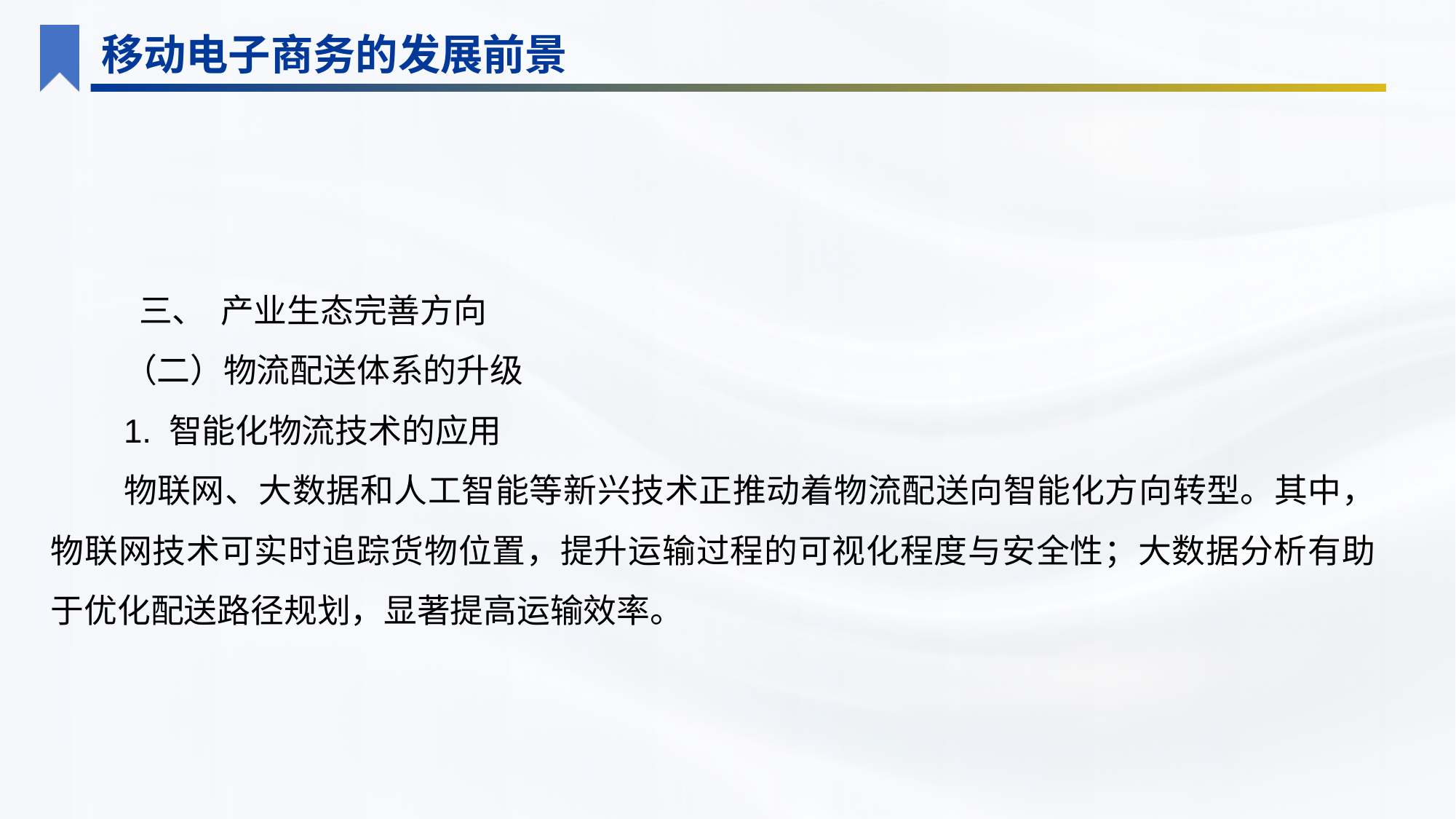

移动电子商务的发展前景
 三、  产业生态完善方向
（二）物流配送体系的升级
1. 智能化物流技术的应用
物联网、大数据和人工智能等新兴技术正推动着物流配送向智能化方向转型。其中，物联网技术可实时追踪货物位置，提升运输过程的可视化程度与安全性；大数据分析有助于优化配送路径规划，显著提高运输效率。